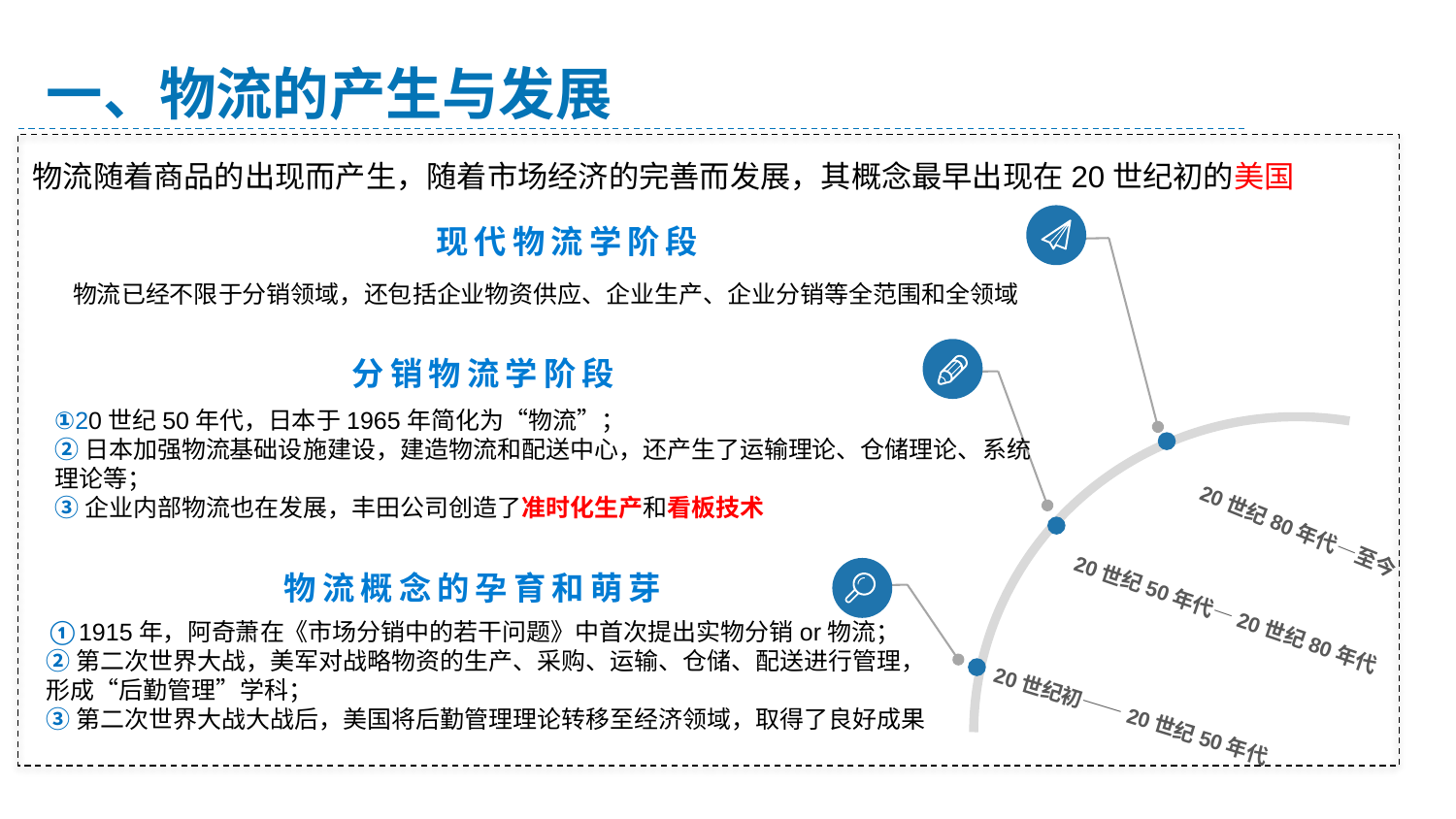

一、物流的产生与发展

物流随着商品的出现而产生，随着市场经济的完善而发展，其概念最早出现在20世纪初的美国

现代物流学阶段

物流已经不限于分销领域，还包括企业物资供应、企业生产、企业分销等全范围和全领域

分销物流学阶段
①20世纪50年代，日本于1965年简化为“物流”；
②日本加强物流基础设施建设，建造物流和配送中心，还产生了运输理论、仓储理论、系统理论等；
③企业内部物流也在发展，丰田公司创造了准时化生产和看板技术

20世纪80年代—至今

物流概念的孕育和萌芽
20世纪50年代—20世纪80年代
①1915年，阿奇萧在《市场分销中的若干问题》中首次提出实物分销or物流；
②第二次世界大战，美军对战略物资的生产、采购、运输、仓储、配送进行管理，形成“后勤管理”学科；
③第二次世界大战大战后，美国将后勤管理理论转移至经济领域，取得了良好成果

20世纪初——20世纪50年代